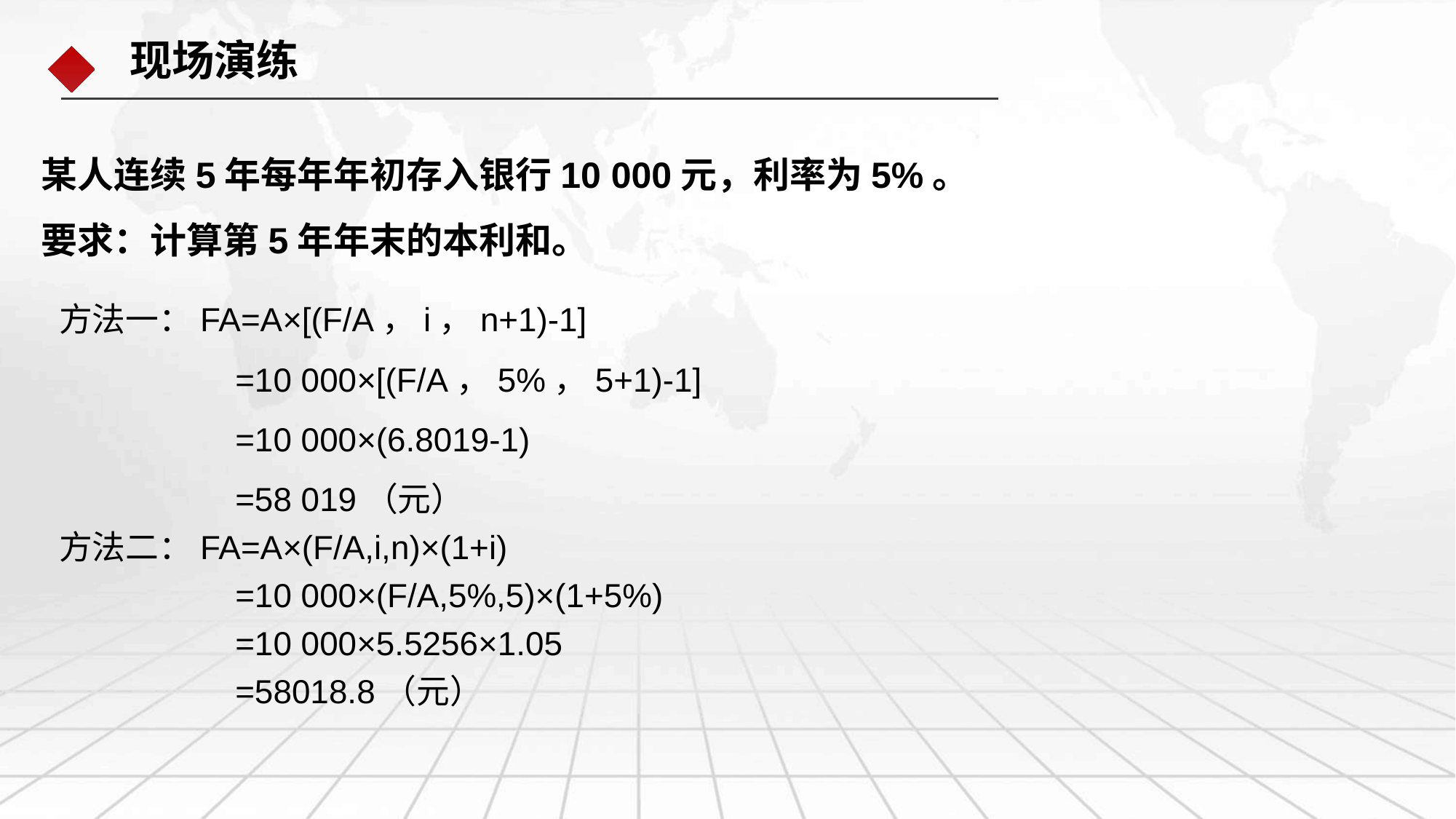

现场演练

某人连续5年每年年初存入银行10 000元，利率为5%。
要求：计算第5年年末的本利和。
方法一：FA=A×[(F/A，i，n+1)-1]
                   =10 000×[(F/A，5%，5+1)-1]
                   =10 000×(6.8019-1)
                   =58 019（元）
方法二：FA=A×(F/A,i,n)×(1+i)
                   =10 000×(F/A,5%,5)×(1+5%)
                   =10 000×5.5256×1.05
                   =58018.8（元）